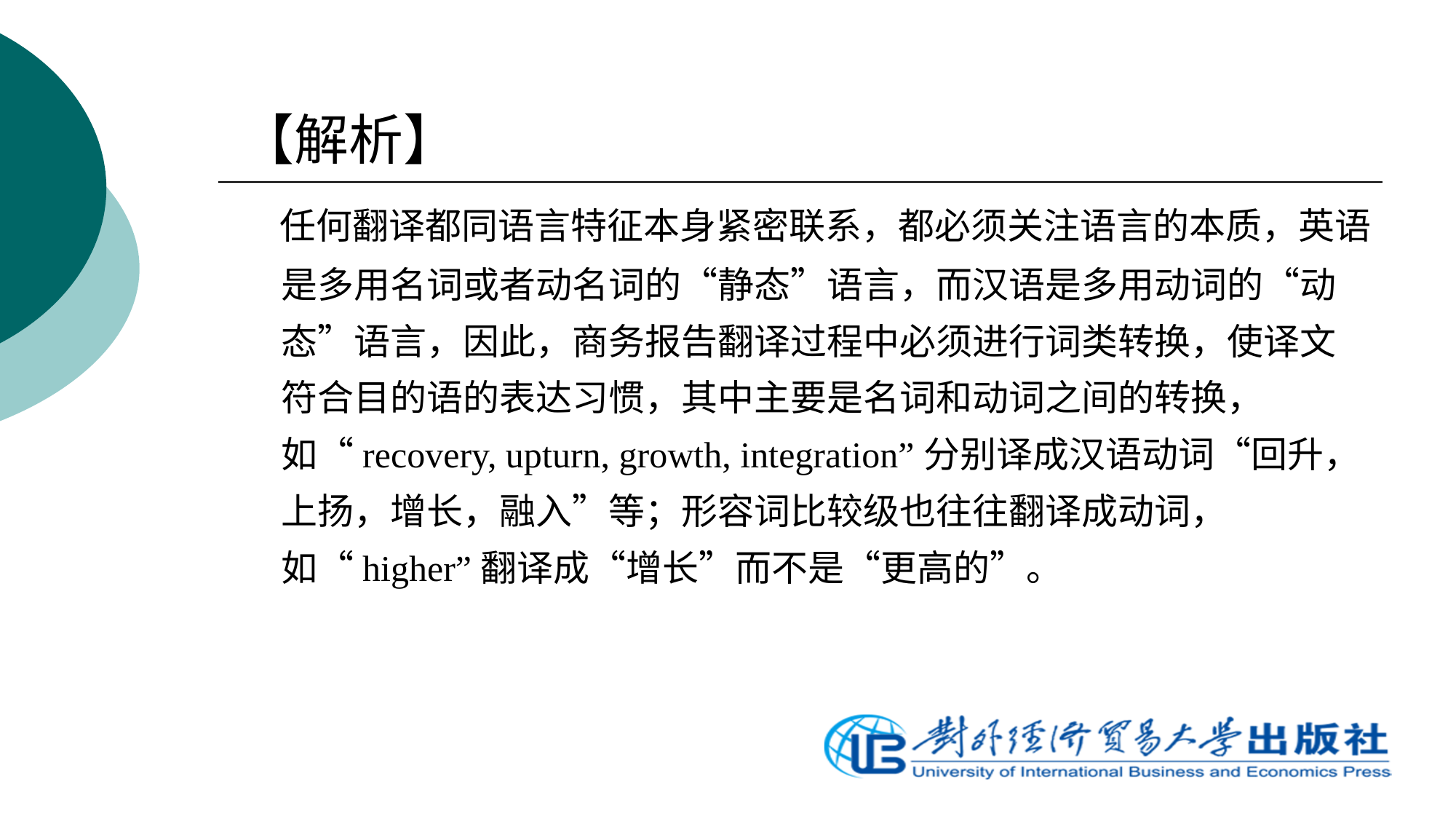

【解析】
   任何翻译都同语言特征本身紧密联系，都必须关注语言的本质，英语是多用名词或者动名词的“静态”语言，而汉语是多用动词的“动态”语言，因此，商务报告翻译过程中必须进行词类转换，使译文符合目的语的表达习惯，其中主要是名词和动词之间的转换，如“recovery, upturn, growth, integration”分别译成汉语动词“回升，上扬，增长，融入”等；形容词比较级也往往翻译成动词，如“higher”翻译成“增长”而不是“更高的”。